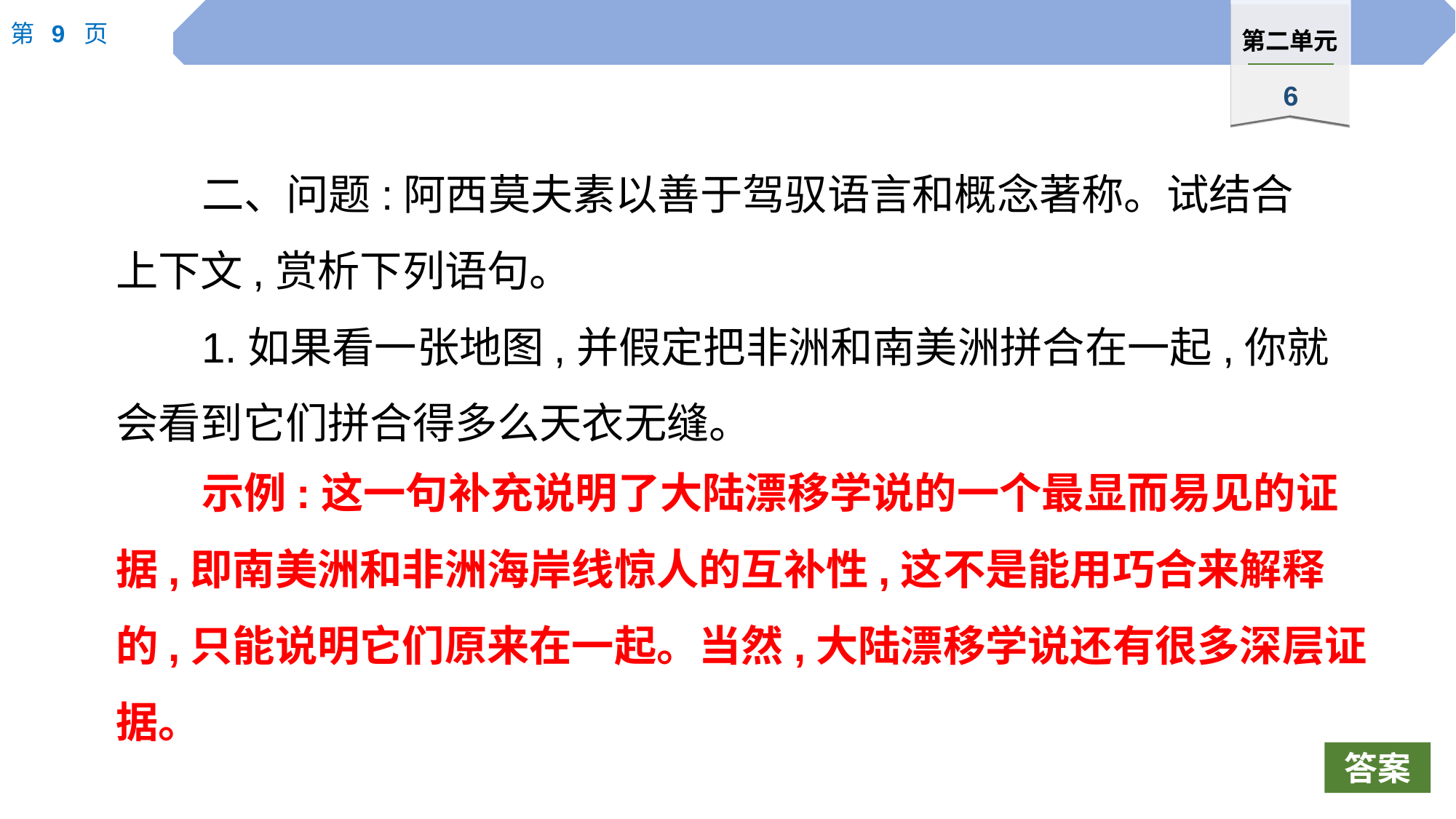

二、问题:阿西莫夫素以善于驾驭语言和概念著称。试结合上下文,赏析下列语句。
1.如果看一张地图,并假定把非洲和南美洲拼合在一起,你就会看到它们拼合得多么天衣无缝。

示例:这一句补充说明了大陆漂移学说的一个最显而易见的证据,即南美洲和非洲海岸线惊人的互补性,这不是能用巧合来解释的,只能说明它们原来在一起。当然,大陆漂移学说还有很多深层证据。

答案